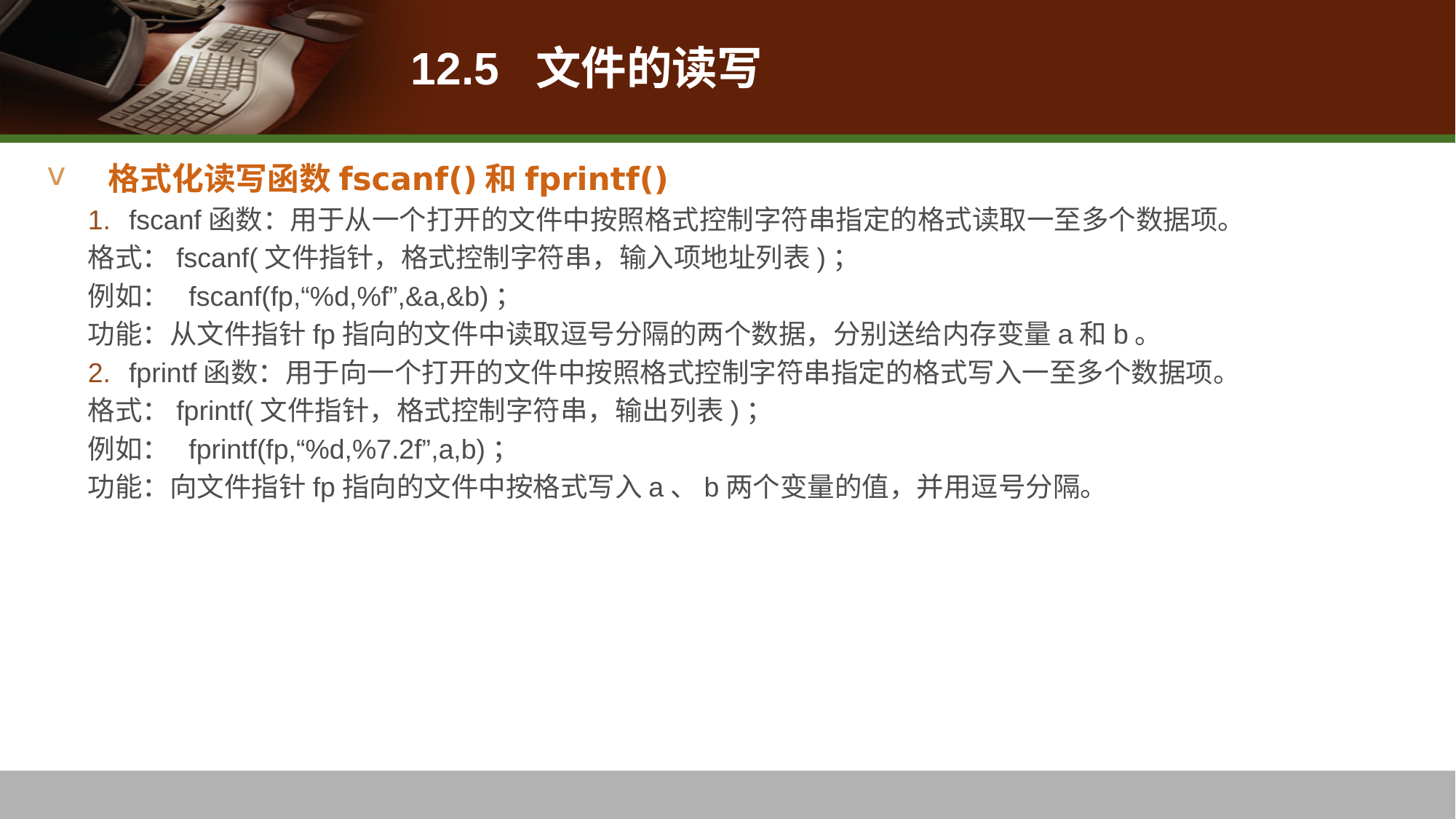

# 12.5  文件的读写
格式化读写函数fscanf()和fprintf()
fscanf函数：用于从一个打开的文件中按照格式控制字符串指定的格式读取一至多个数据项。
格式：fscanf(文件指针，格式控制字符串，输入项地址列表)；
例如：  fscanf(fp,“%d,%f”,&a,&b)；
功能：从文件指针fp指向的文件中读取逗号分隔的两个数据，分别送给内存变量a和b。
fprintf函数：用于向一个打开的文件中按照格式控制字符串指定的格式写入一至多个数据项。
格式：fprintf(文件指针，格式控制字符串，输出列表)；
例如：  fprintf(fp,“%d,%7.2f”,a,b)；
功能：向文件指针fp指向的文件中按格式写入a、b两个变量的值，并用逗号分隔。